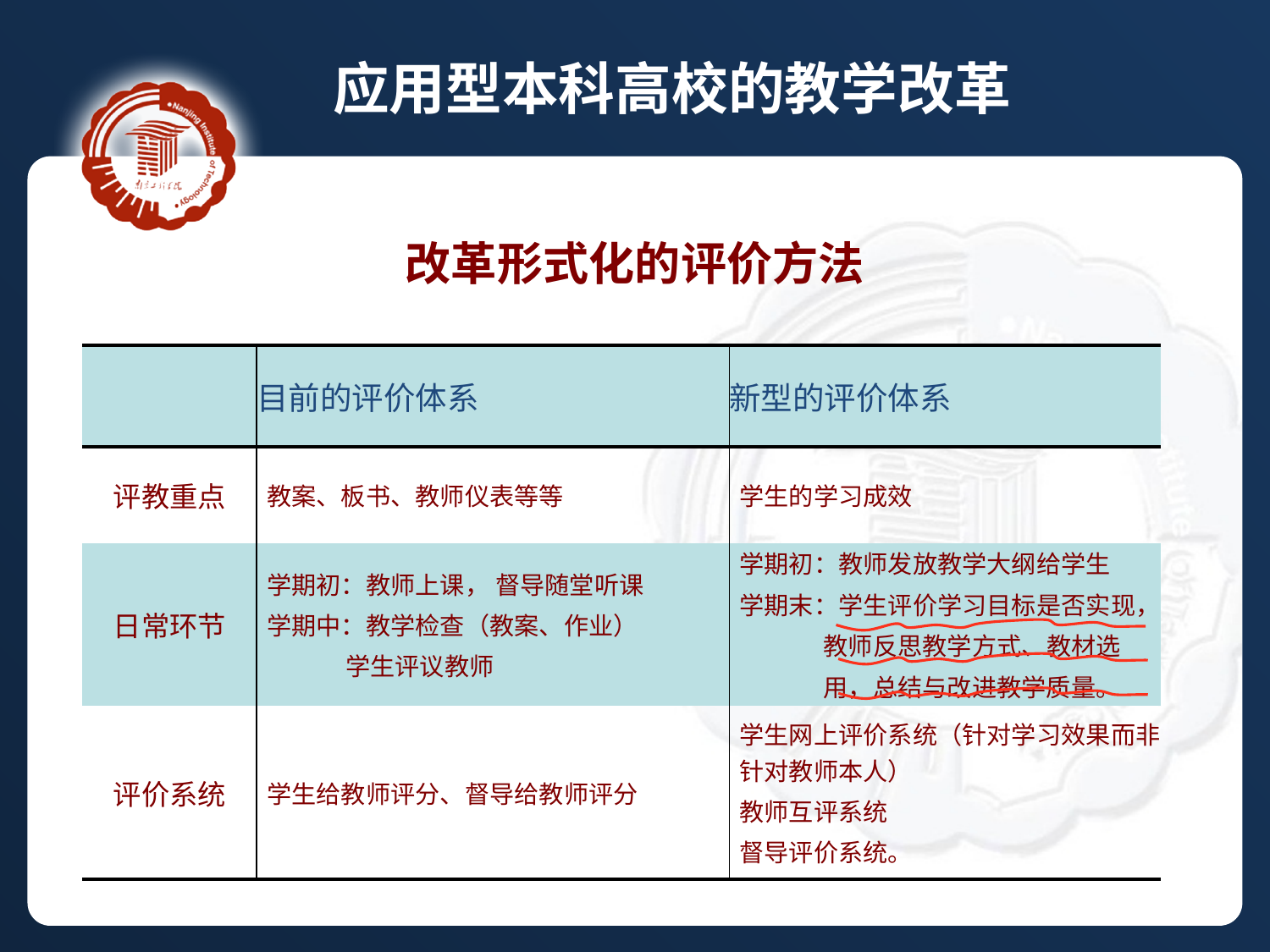

应用型本科高校的教学改革
改革形式化的评价方法
|  | 目前的评价体系 | 新型的评价体系 |
| --- | --- | --- |
| 评教重点 | 教案、板书、教师仪表等等 | 学生的学习成效 |
| 日常环节 | 学期初：教师上课， 督导随堂听课 学期中：教学检查（教案、作业） 学生评议教师 | 学期初：教师发放教学大纲给学生 学期末：学生评价学习目标是否实现， 教师反思教学方式、教材选 用，总结与改进教学质量。 |
| 评价系统 | 学生给教师评分、督导给教师评分 | 学生网上评价系统（针对学习效果而非针对教师本人） 教师互评系统 督导评价系统。 |